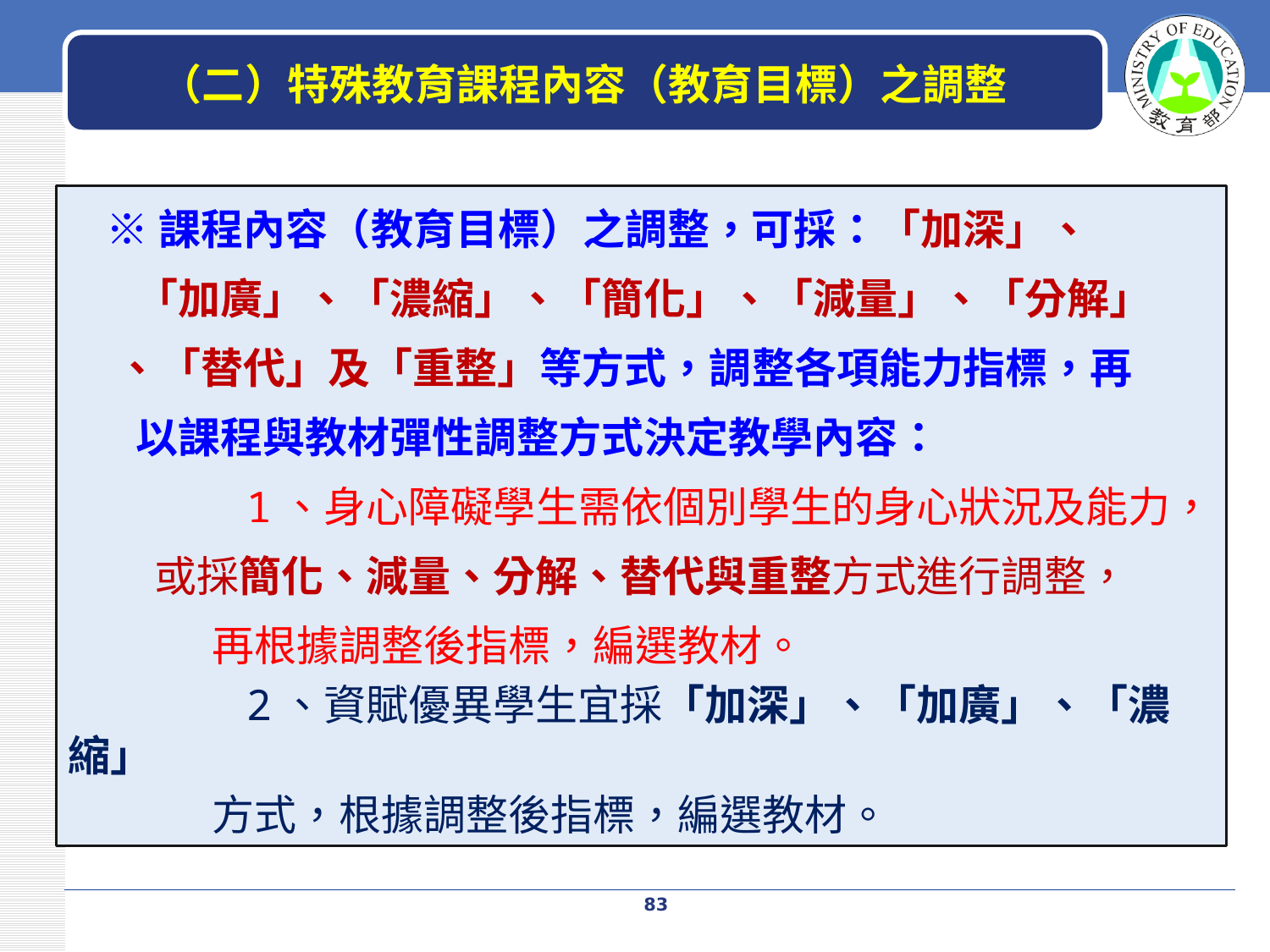

# （二）特殊教育課程內容（教育目標）之調整
    ※課程內容（教育目標）之調整，可採：「加深」、
      「加廣」、「濃縮」、「簡化」、「減量」、「分解」
    、「替代」及「重整」等方式，調整各項能力指標，再
      以課程與教材彈性調整方式決定教學內容：
       1、身心障礙學生需依個別學生的身心狀況及能力，
        或採簡化、減量、分解、替代與重整方式進行調整，
              再根據調整後指標，編選教材。
       2、資賦優異學生宜採「加深」、「加廣」、「濃縮」
              方式，根據調整後指標，編選教材。

83